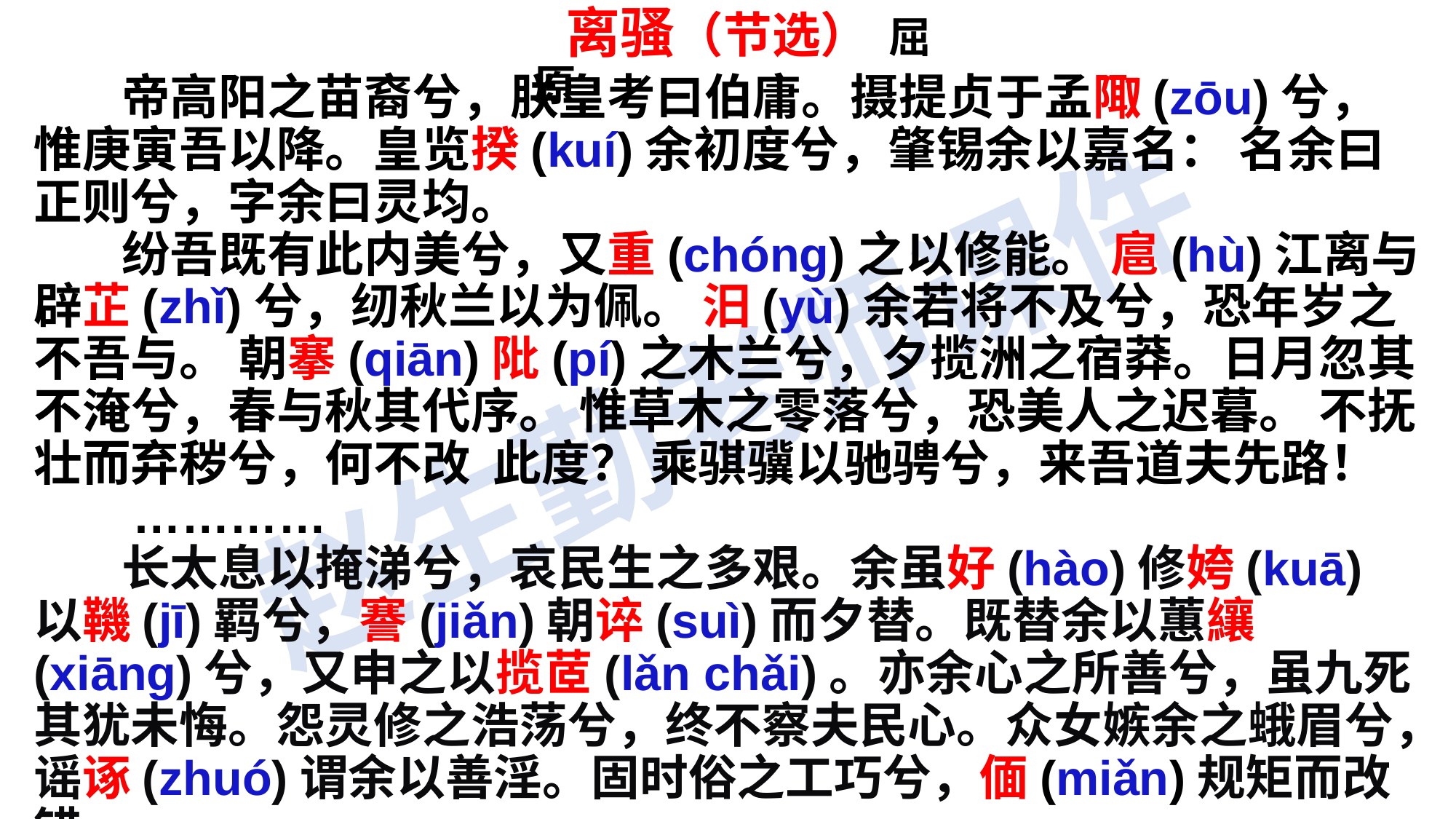

离骚（节选）  屈 原
    帝高阳之苗裔兮，朕皇考曰伯庸。摄提贞于孟陬(zōu)兮，惟庚寅吾以降。皇览揆(kuí)余初度兮，肇锡余以嘉名： 名余曰正则兮，字余曰灵均。
    纷吾既有此内美兮，又重(chóng)之以修能。 扈(hù)江离与辟芷(zhǐ)兮，纫秋兰以为佩。 汨(yù)余若将不及兮，恐年岁之不吾与。 朝搴(qiān)阰(pí)之木兰兮，夕揽洲之宿莽。日月忽其不淹兮，春与秋其代序。 惟草木之零落兮，恐美人之迟暮。 不抚壮而弃秽兮，何不改  此度？ 乘骐骥以驰骋兮，来吾道夫先路！
     …………
    长太息以掩涕兮，哀民生之多艰。余虽好(hào)修姱(kuā)以鞿(jī)羁兮，謇(jiǎn)朝谇(suì)而夕替。既替余以蕙纕(xiāng)兮，又申之以揽茝(lǎn chǎi)。亦余心之所善兮，虽九死其犹未悔。怨灵修之浩荡兮，终不察夫民心。众女嫉余之蛾眉兮，谣诼(zhuó)谓余以善淫。固时俗之工巧兮，偭(miǎn)规矩而改错。